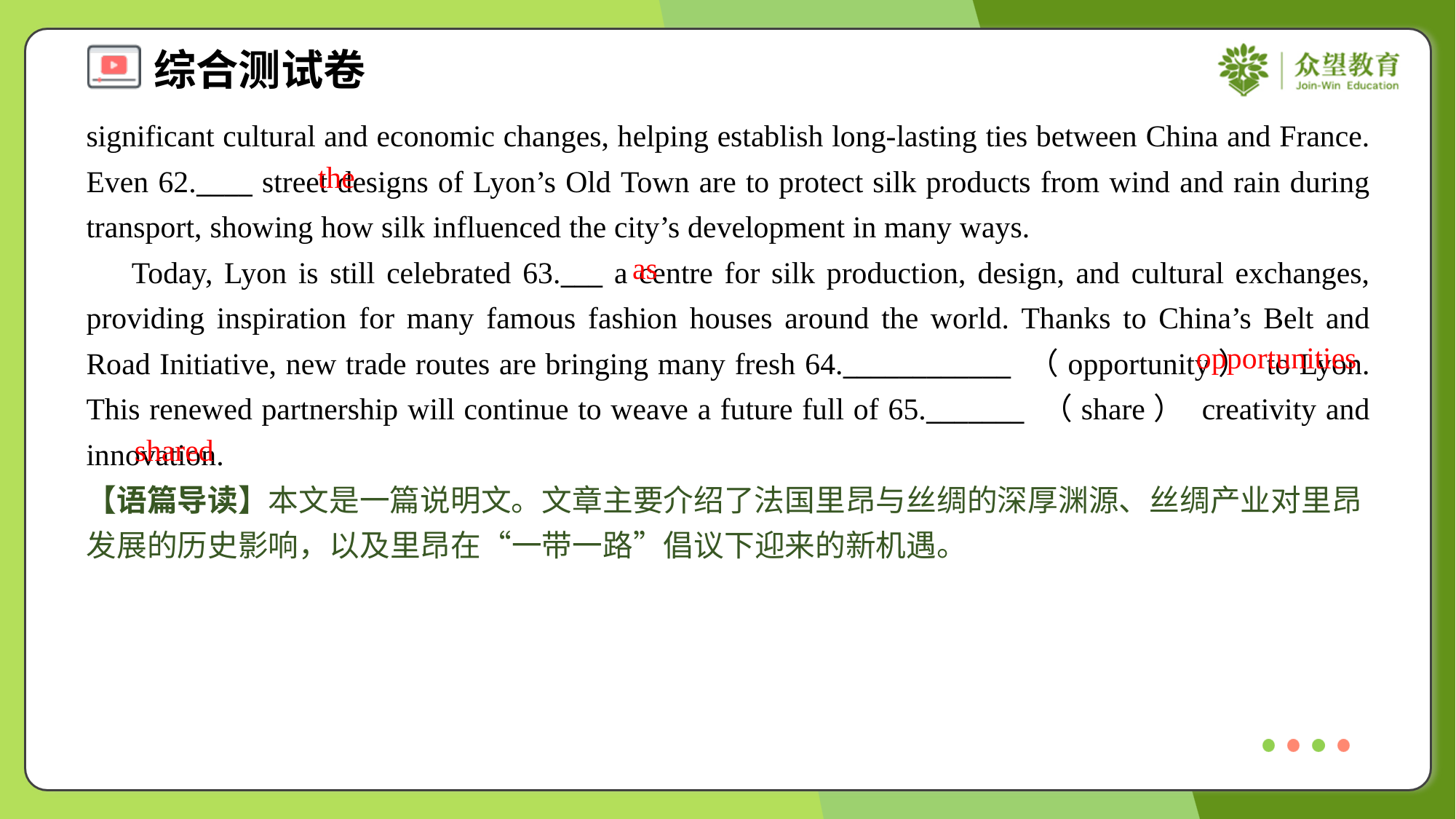

significant cultural and economic changes, helping establish long-lasting ties between China and France. Even 62.____ street designs of Lyon’s Old Town are to protect silk products from wind and rain during transport, showing how silk influenced the city’s development in many ways.
    Today, Lyon is still celebrated 63.___ a centre for silk production, design, and cultural exchanges, providing inspiration for many famous fashion houses around the world. Thanks to China’s Belt and Road Initiative, new trade routes are bringing many fresh 64.____________ （opportunity） to Lyon. This renewed partnership will continue to weave a future full of 65._______ （share） creativity and innovation.#1.3
the
as
opportunities
shared
【语篇导读】本文是一篇说明文。文章主要介绍了法国里昂与丝绸的深厚渊源、丝绸产业对里昂发展的历史影响，以及里昂在“一带一路”倡议下迎来的新机遇。